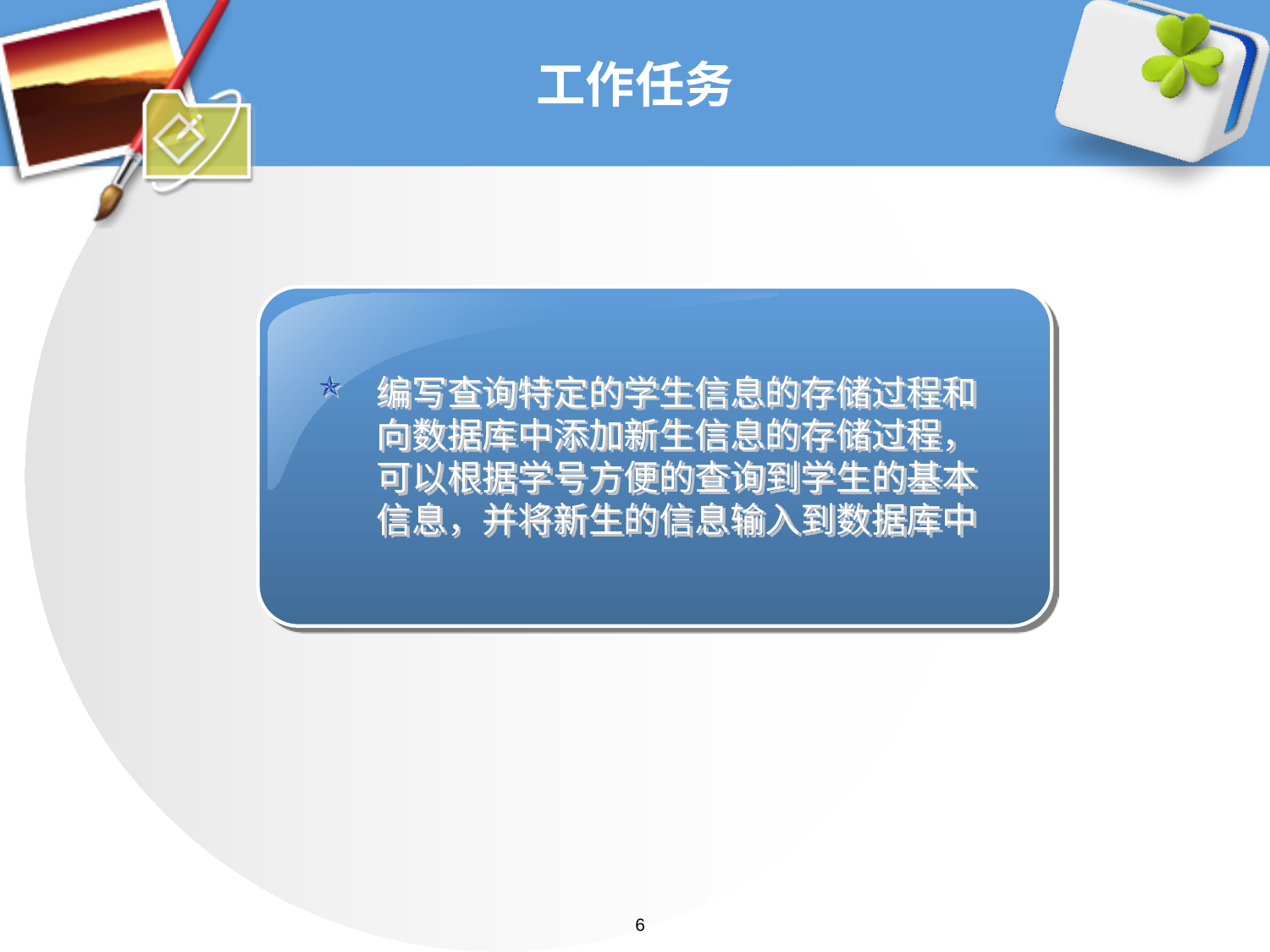

# 工作任务

编写查询特定的学生信息的存储过程和向数据库中添加新生信息的存储过程，可以根据学号方便的查询到学生的基本信息，并将新生的信息输入到数据库中
6